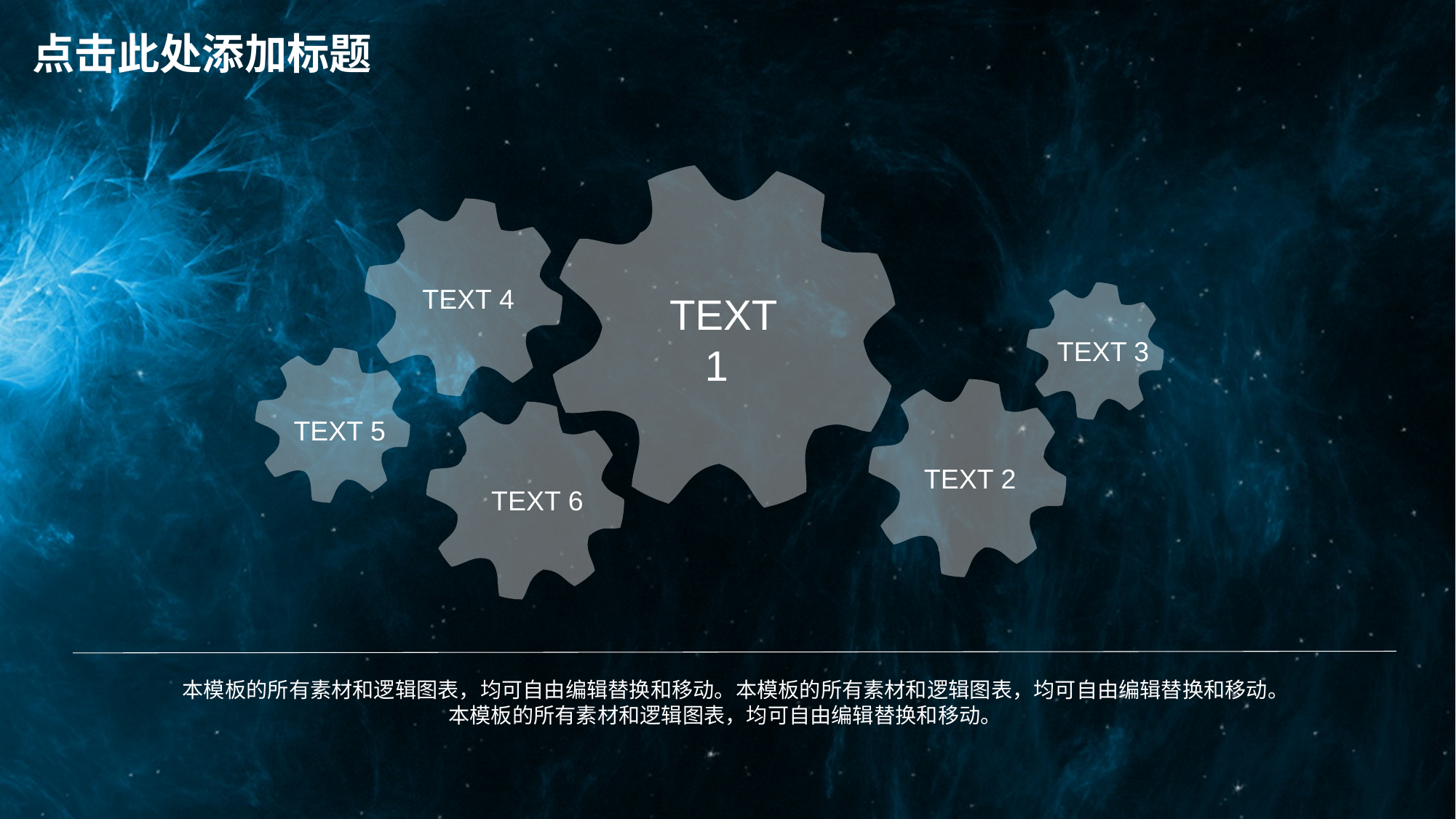

点击此处添加标题

TEXT 4
TEXT
   1

TEXT 3

TEXT 5
TEXT 2
TEXT 6
本模板的所有素材和逻辑图表，均可自由编辑替换和移动。本模板的所有素材和逻辑图表，均可自由编辑替换和移动。
本模板的所有素材和逻辑图表，均可自由编辑替换和移动。